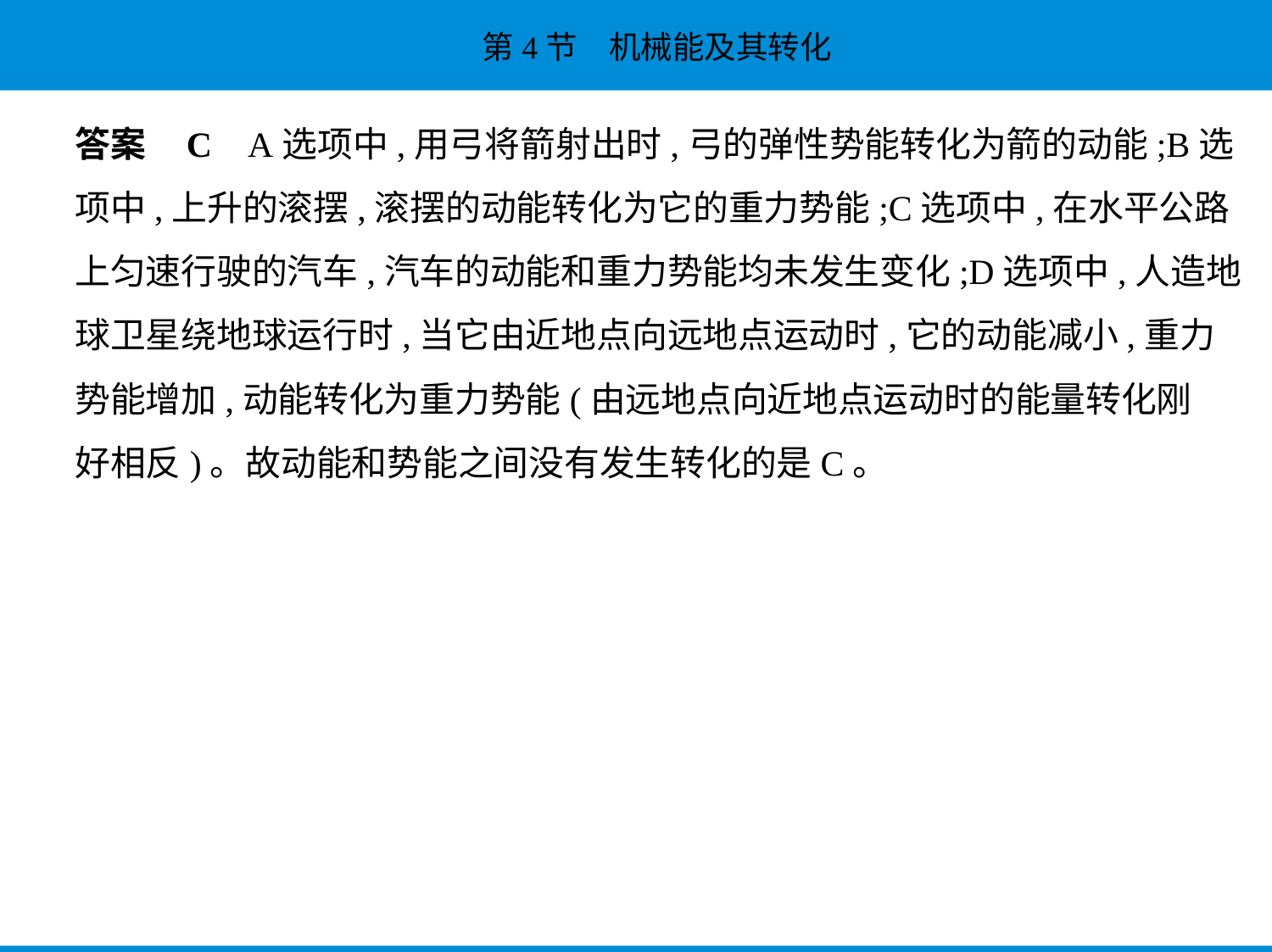

答案    C    A选项中,用弓将箭射出时,弓的弹性势能转化为箭的动能;B选
项中,上升的滚摆,滚摆的动能转化为它的重力势能;C选项中,在水平公路
上匀速行驶的汽车,汽车的动能和重力势能均未发生变化;D选项中,人造地
球卫星绕地球运行时,当它由近地点向远地点运动时,它的动能减小,重力
势能增加,动能转化为重力势能(由远地点向近地点运动时的能量转化刚
好相反)。故动能和势能之间没有发生转化的是C。